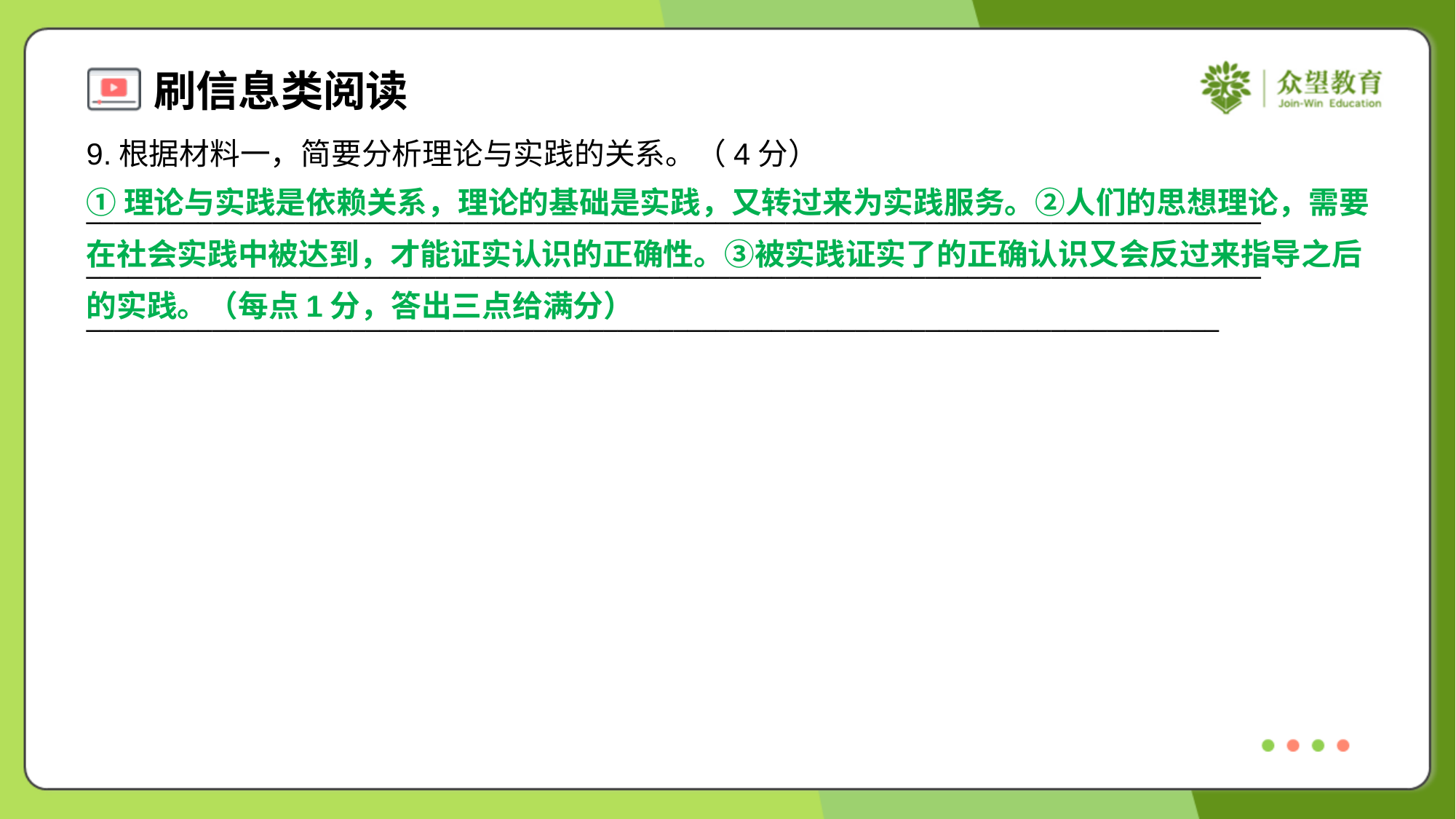

9.根据材料一，简要分析理论与实践的关系。（4分）
①理论与实践是依赖关系，理论的基础是实践，又转过来为实践服务。②人们的思想理论，需要
在社会实践中被达到，才能证实认识的正确性。③被实践证实了的正确认识又会反过来指导之后
的实践。（每点1分，答出三点给满分）
____________________________________________________________________________________
____________________________________________________________________________________
_________________________________________________________________________________